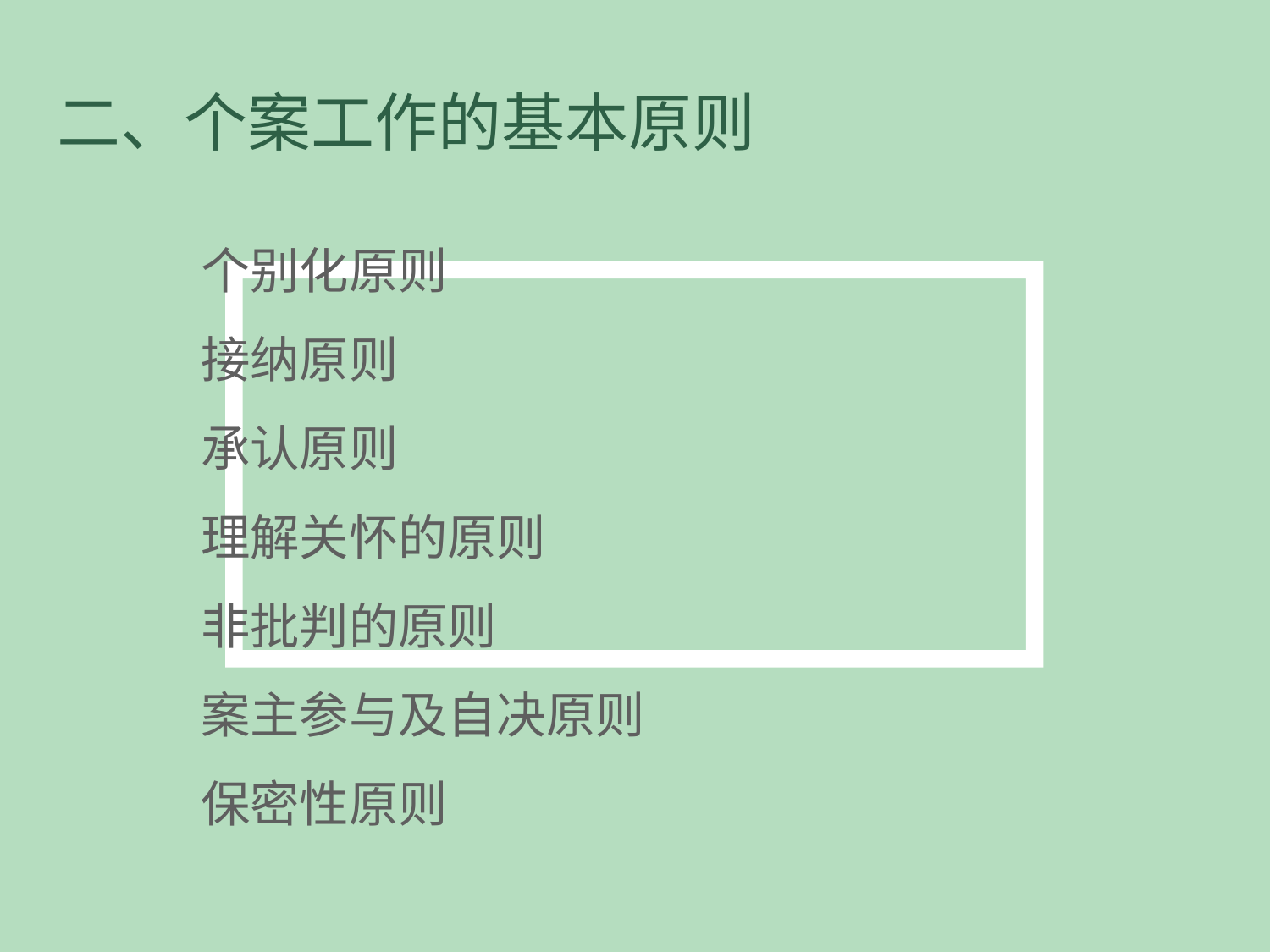

二、个案工作的基本原则
个别化原则
接纳原则
承认原则
理解关怀的原则
非批判的原则
案主参与及自决原则
保密性原则